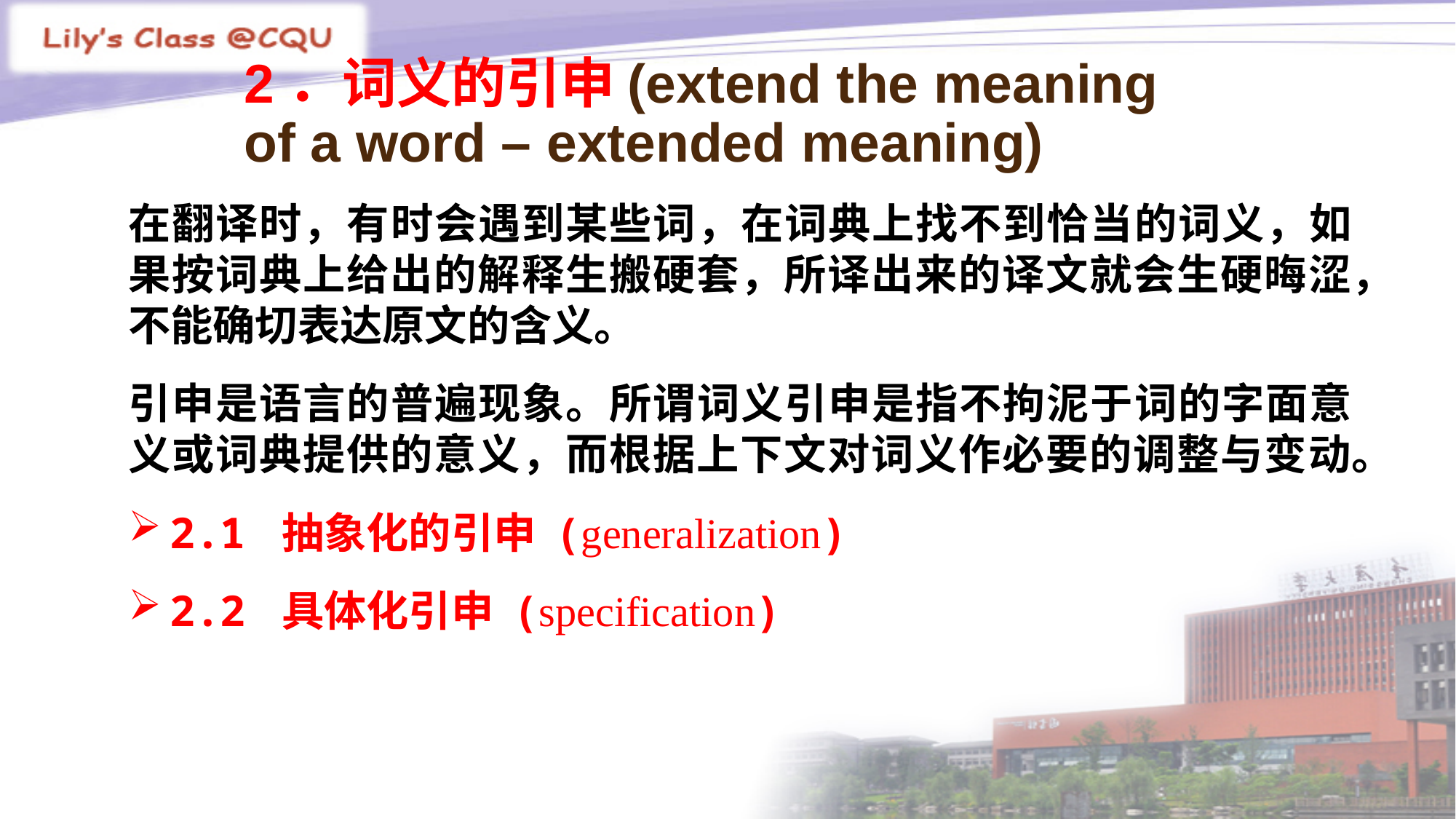

# 2．词义的引申(extend the meaning of a word – extended meaning)
在翻译时，有时会遇到某些词，在词典上找不到恰当的词义，如果按词典上给出的解释生搬硬套，所译出来的译文就会生硬晦涩，不能确切表达原文的含义。
引申是语言的普遍现象。所谓词义引申是指不拘泥于词的字面意义或词典提供的意义，而根据上下文对词义作必要的调整与变动。
2.1 抽象化的引申 (generalization)
2.2 具体化引申 (specification)